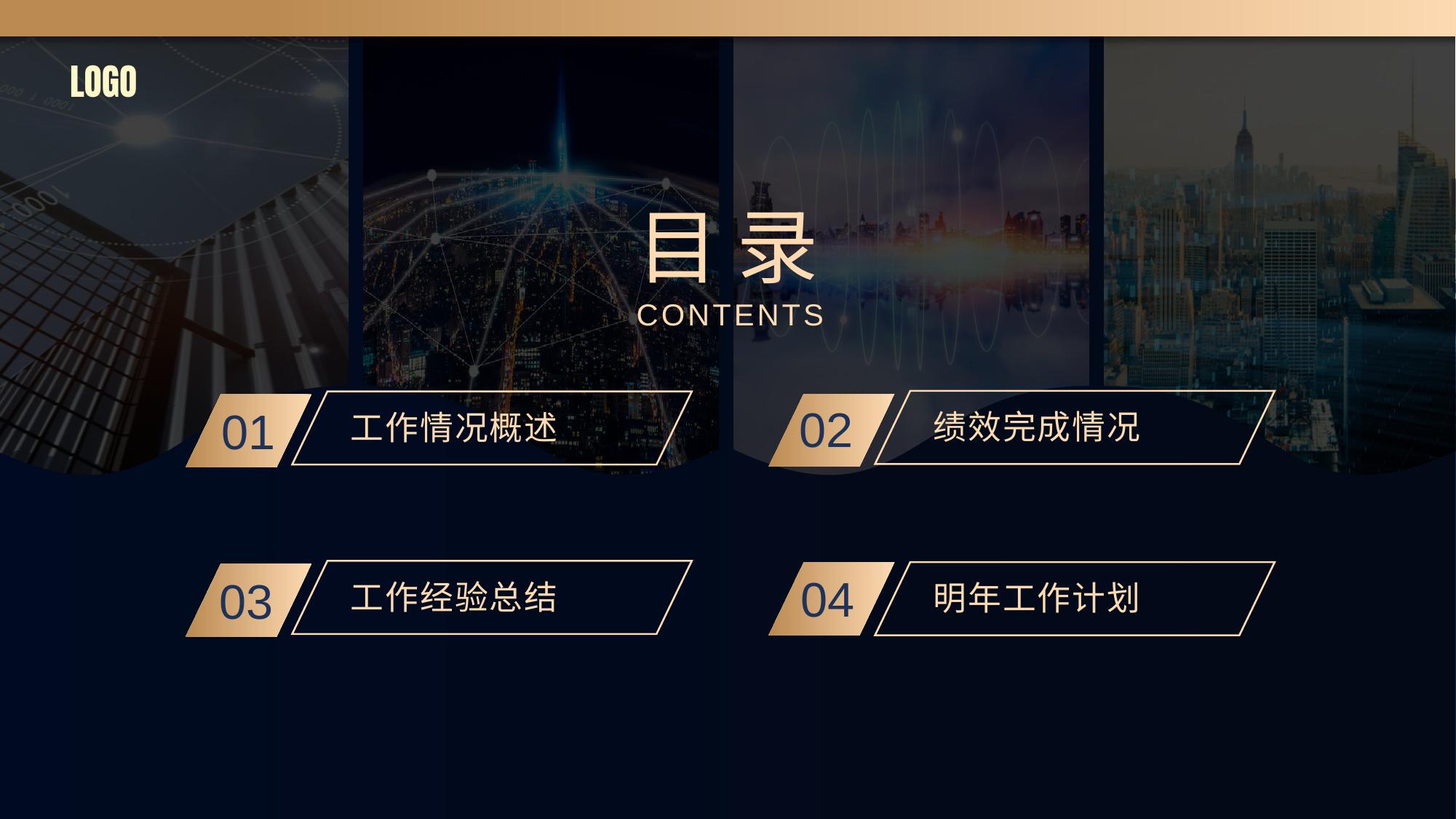

LOGO
目 录
CONTENTS

绩效完成情况

02

工作情况概述

01

工作经验总结

03

明年工作计划

04